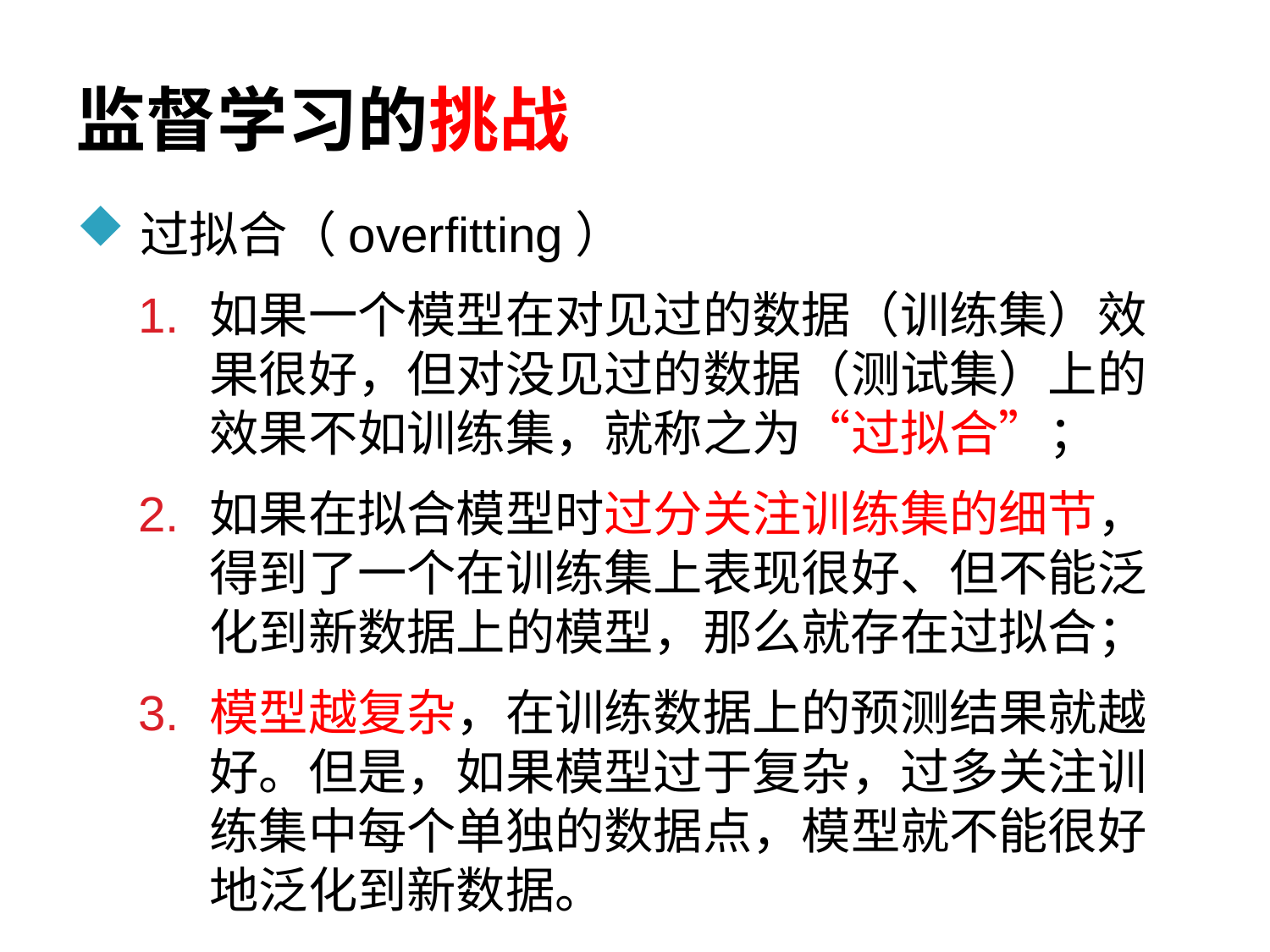

# 监督学习的挑战
过拟合（overfitting）
如果一个模型在对见过的数据（训练集）效果很好，但对没见过的数据（测试集）上的效果不如训练集，就称之为“过拟合”；
如果在拟合模型时过分关注训练集的细节，得到了一个在训练集上表现很好、但不能泛化到新数据上的模型，那么就存在过拟合；
模型越复杂，在训练数据上的预测结果就越好。但是，如果模型过于复杂，过多关注训练集中每个单独的数据点，模型就不能很好地泛化到新数据。